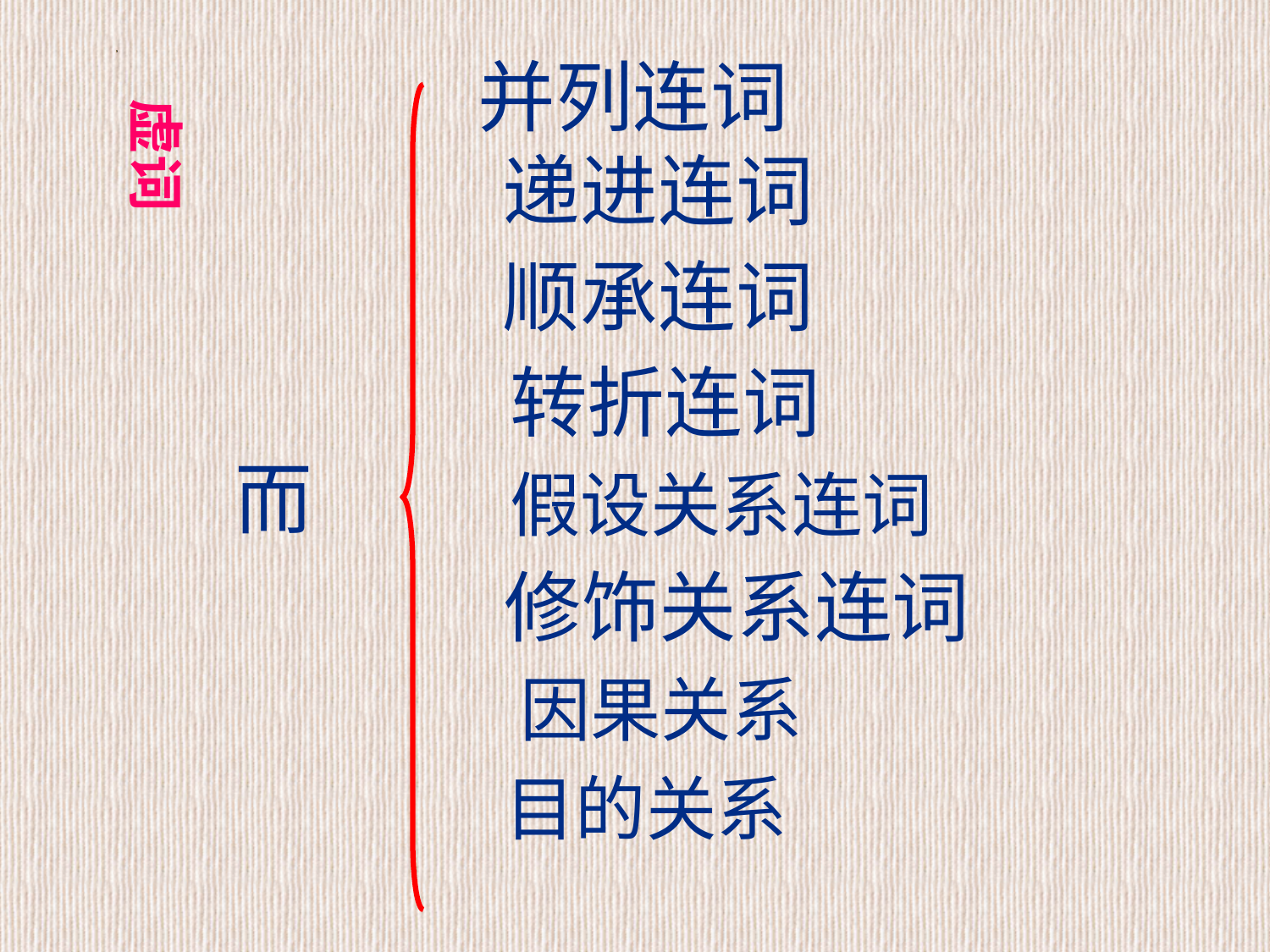

并列连词
递进连词
顺承连词
转折连词
修饰关系连词

虚词
而
假设关系连词
因果关系
目的关系